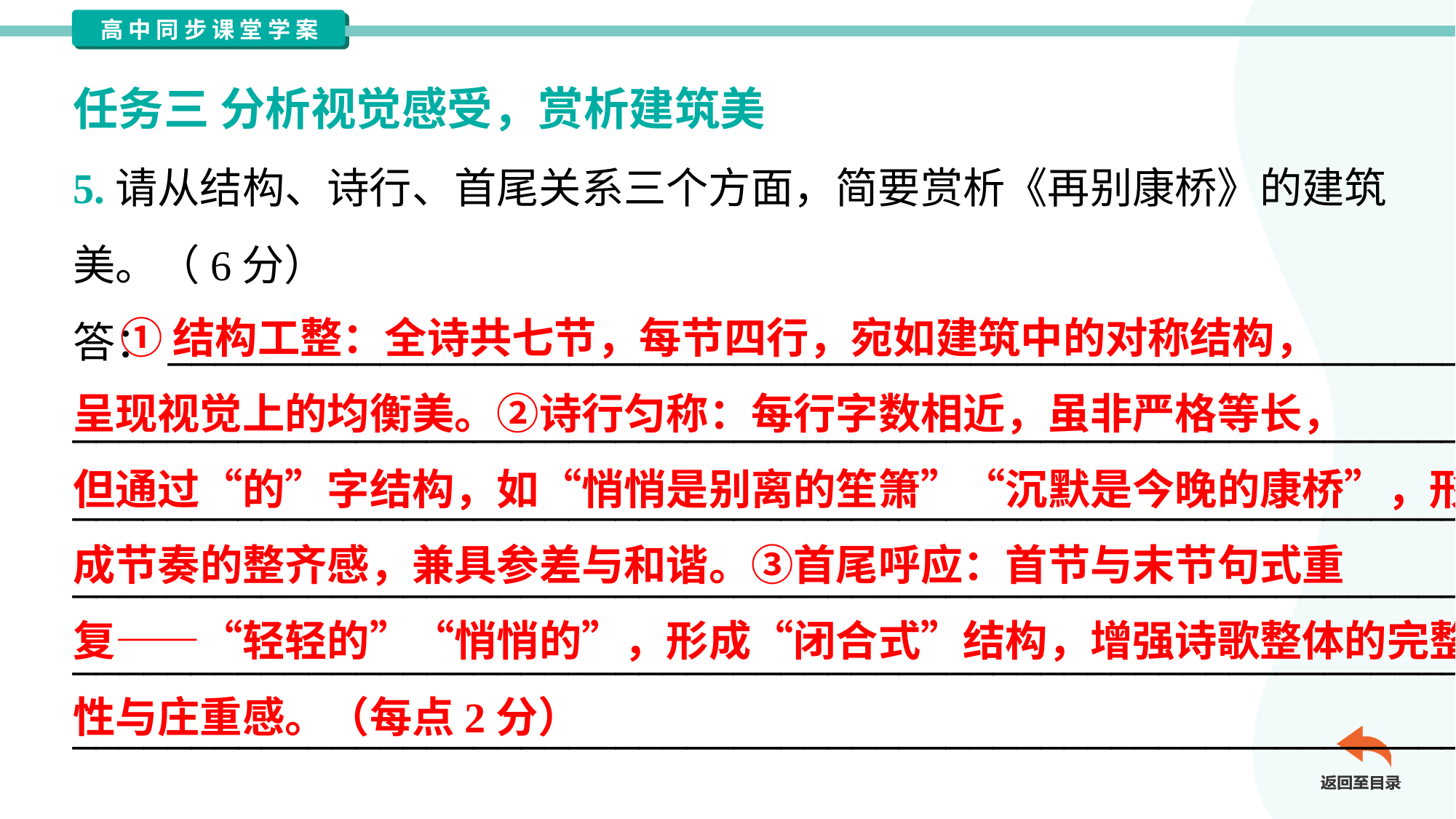

任务三 分析视觉感受，赏析建筑美
5.请从结构、诗行、首尾关系三个方面，简要赏析《再别康桥》的建筑
美。（6分）
答：_________________________________________________________
_____________________________________________________________
_____________________________________________________________
_____________________________________________________________
_____________________________________________________________
_____________________________________________________________
     ①结构工整：全诗共七节，每节四行，宛如建筑中的对称结构，
呈现视觉上的均衡美。②诗行匀称：每行字数相近，虽非严格等长，
但通过“的”字结构，如“悄悄是别离的笙箫”“沉默是今晚的康桥”，形
成节奏的整齐感，兼具参差与和谐。③首尾呼应：首节与末节句式重
复——“轻轻的”“悄悄的”，形成“闭合式”结构，增强诗歌整体的完整
性与庄重感。（每点2分）